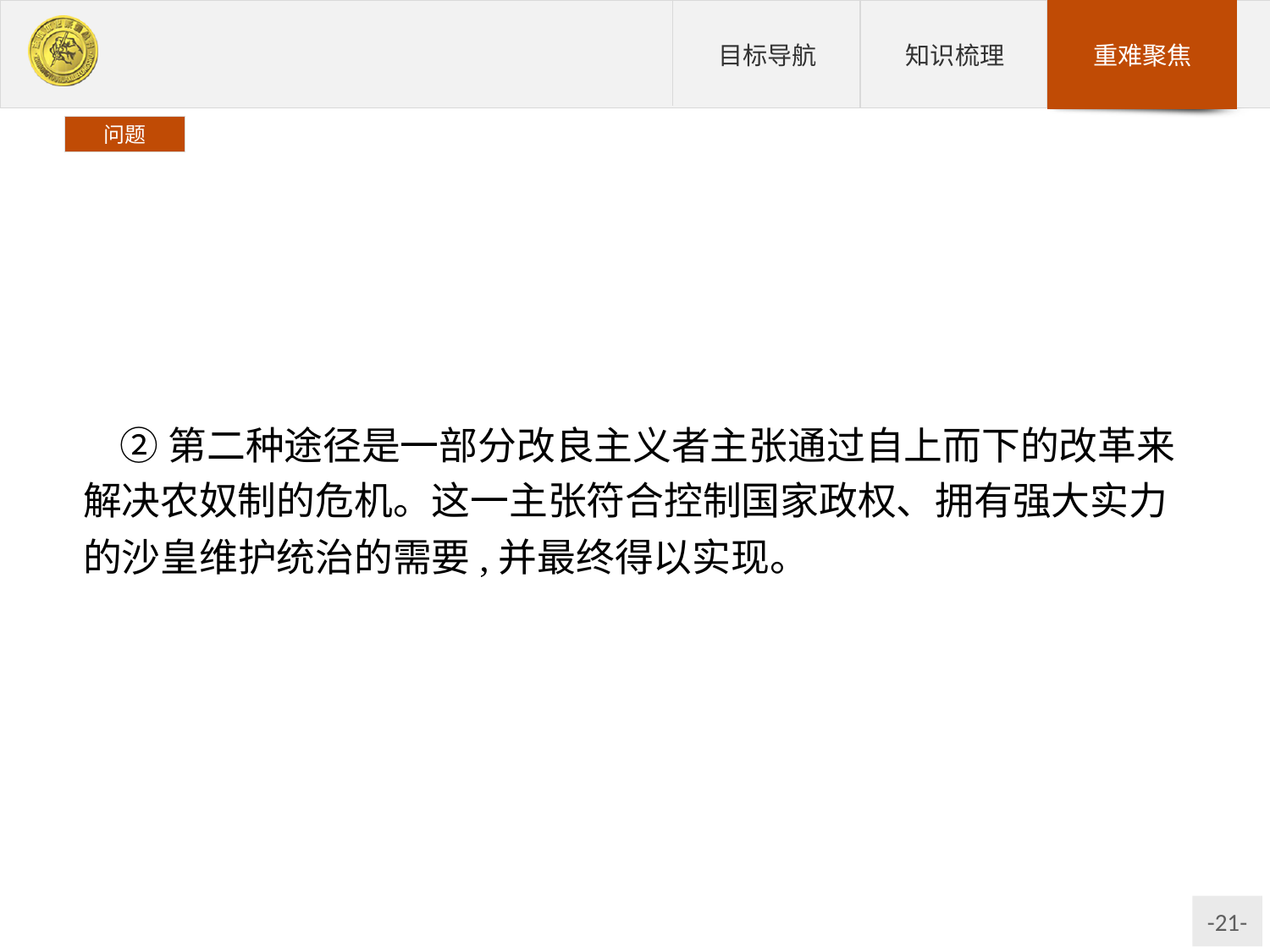

问题
②第二种途径是一部分改良主义者主张通过自上而下的改革来解决农奴制的危机。这一主张符合控制国家政权、拥有强大实力的沙皇维护统治的需要,并最终得以实现。